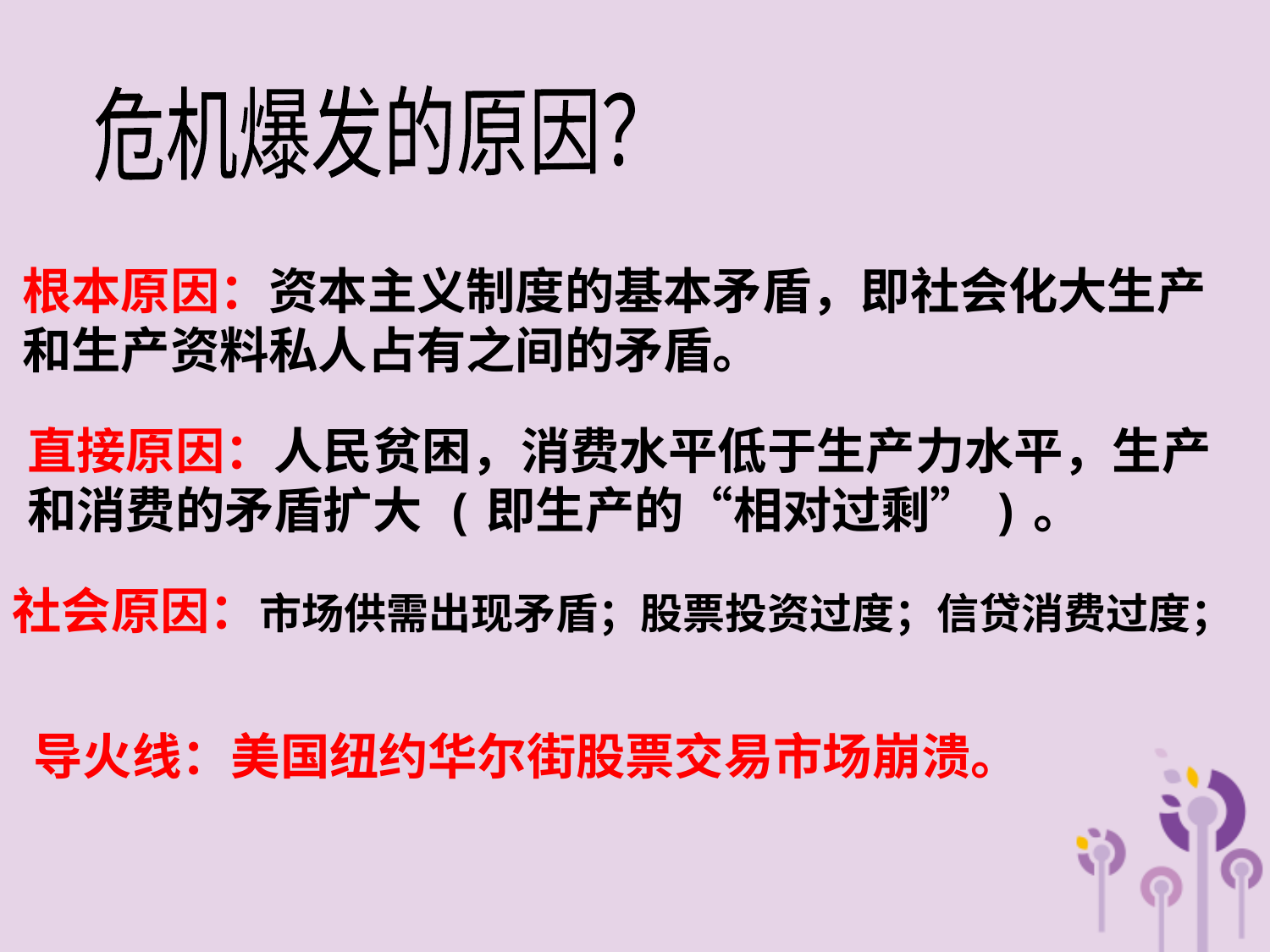

危机爆发的原因？
根本原因：资本主义制度的基本矛盾，即社会化大生产和生产资料私人占有之间的矛盾。
直接原因：人民贫困，消费水平低于生产力水平，生产和消费的矛盾扩大 (即生产的“相对过剩”)。
社会原因：市场供需出现矛盾；股票投资过度；信贷消费过度；
导火线：美国纽约华尔街股票交易市场崩溃。